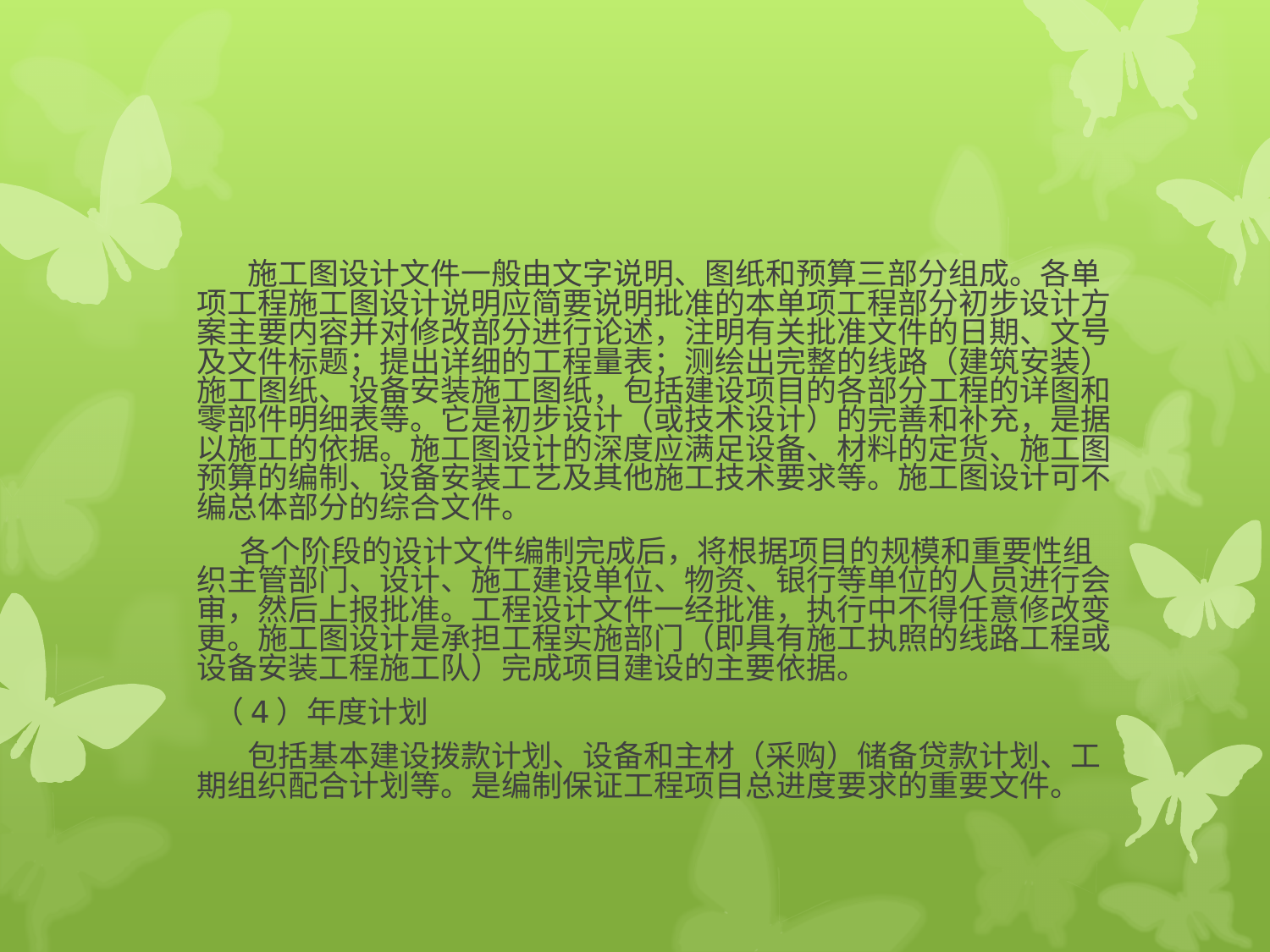

#
　　     施工图设计文件一般由文字说明、图纸和预算三部分组成。各单项工程施工图设计说明应简要说明批准的本单项工程部分初步设计方案主要内容并对修改部分进行论述，注明有关批准文件的日期、文号及文件标题；提出详细的工程量表；测绘出完整的线路（建筑安装）施工图纸、设备安装施工图纸，包括建设项目的各部分工程的详图和零部件明细表等。它是初步设计（或技术设计）的完善和补充，是据以施工的依据。施工图设计的深度应满足设备、材料的定货、施工图预算的编制、设备安装工艺及其他施工技术要求等。施工图设计可不编总体部分的综合文件。
            各个阶段的设计文件编制完成后，将根据项目的规模和重要性组织主管部门、设计、施工建设单位、物资、银行等单位的人员进行会审，然后上报批准。工程设计文件一经批准，执行中不得任意修改变更。施工图设计是承担工程实施部门（即具有施工执照的线路工程或设备安装工程施工队）完成项目建设的主要依据。
　　（4）年度计划
　　     包括基本建设拨款计划、设备和主材（采购）储备贷款计划、工期组织配合计划等。是编制保证工程项目总进度要求的重要文件。